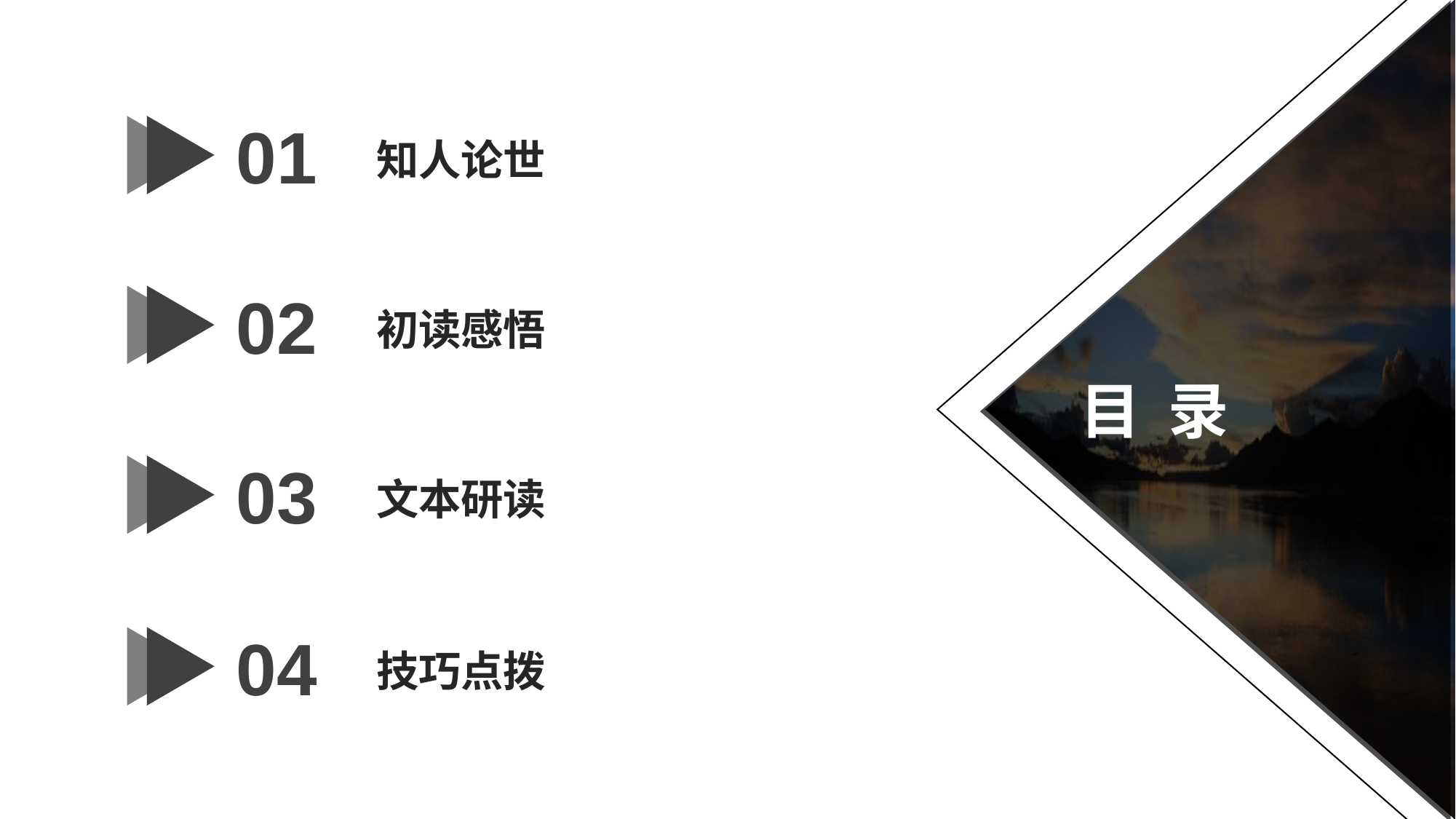

01

知人论世

02

初读感悟
目  录
03

文本研读
04

技巧点拨